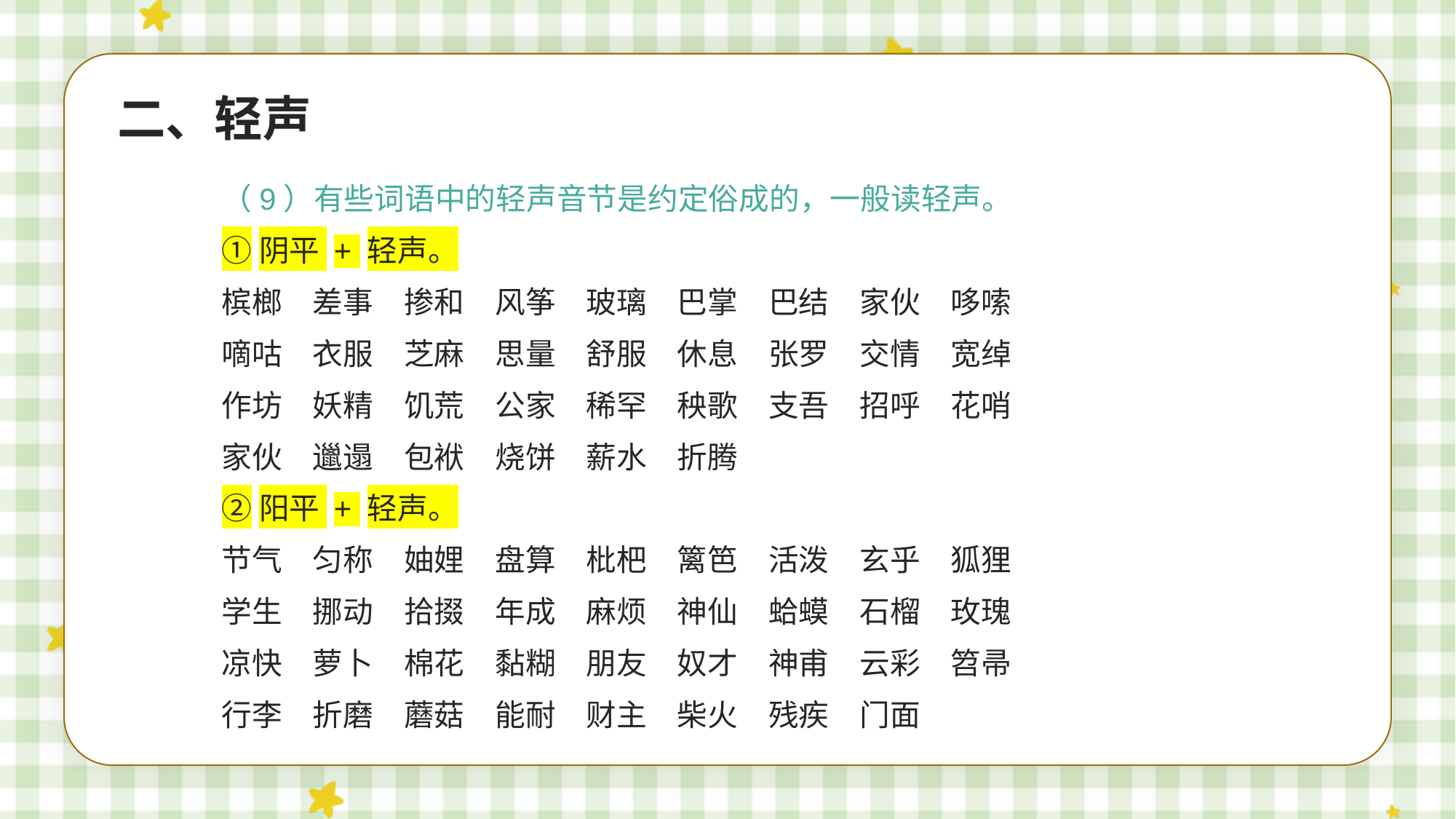

二、轻声
（9）有些词语中的轻声音节是约定俗成的，一般读轻声。
①阴平 + 轻声。
槟榔　差事　掺和　风筝　玻璃　巴掌　巴结　家伙　哆嗦
嘀咕　衣服　芝麻　思量　舒服　休息　张罗　交情　宽绰
作坊　妖精　饥荒　公家　稀罕　秧歌　支吾　招呼　花哨
家伙　邋遢　包袱　烧饼　薪水　折腾
②阳平 + 轻声。
节气　匀称　妯娌　盘算　枇杷　篱笆　活泼　玄乎　狐狸
学生　挪动　拾掇　年成　麻烦　神仙　蛤蟆　石榴　玫瑰
凉快　萝卜　棉花　黏糊　朋友　奴才　神甫　云彩　笤帚
行李　折磨　蘑菇　能耐　财主　柴火　残疾　门面